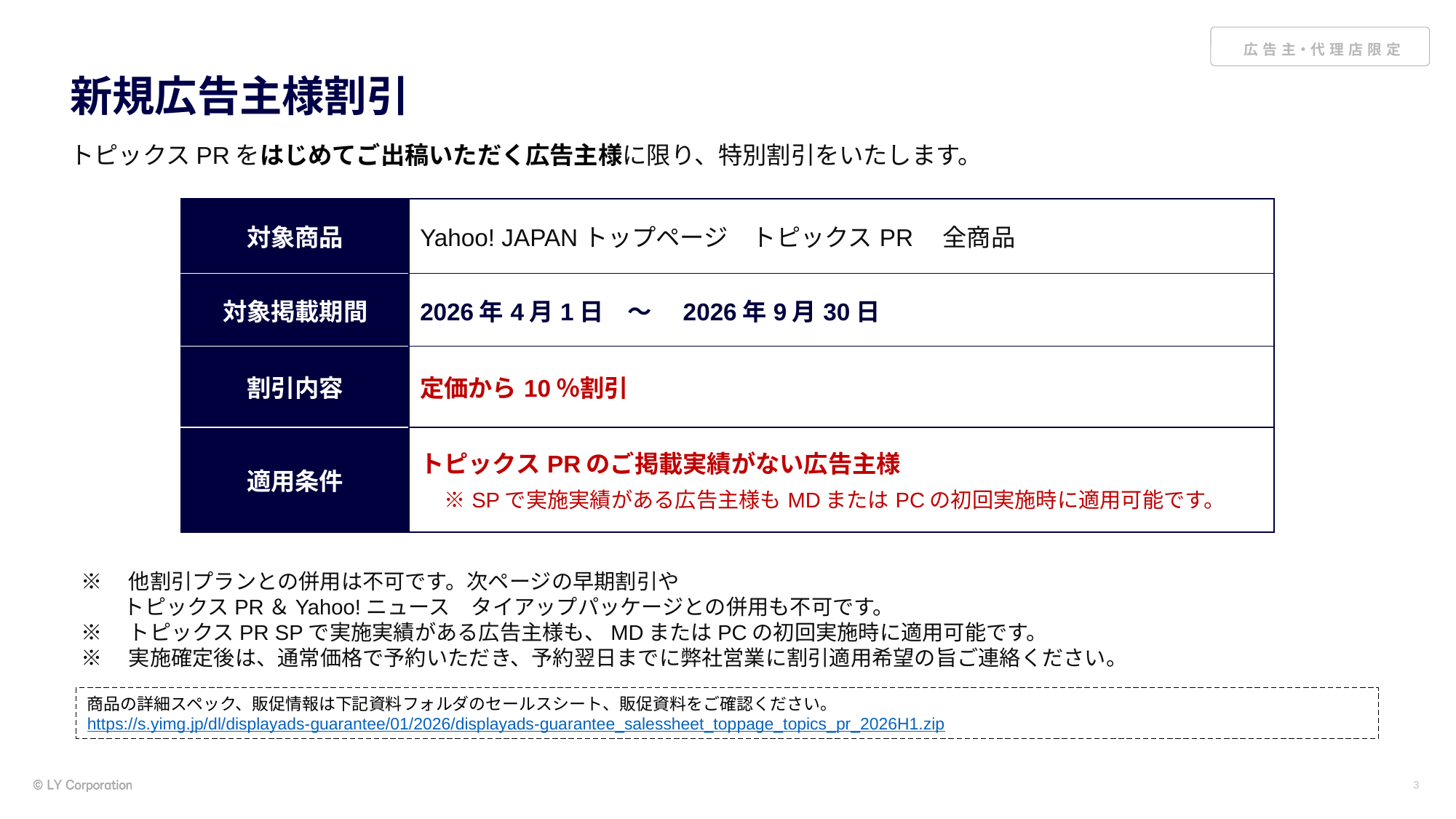

# 新規広告主様割引
トピックスPRをはじめてご出稿いただく広告主様に限り、特別割引をいたします。
| 対象商品 | Yahoo! JAPANトップページ　トピックスPR　全商品 |
| --- | --- |
| 対象掲載期間 | 2026年4月1日　～　2026年9月30日 |
| 割引内容 | 定価から10％割引 |
| 適用条件 | トピックスPRのご掲載実績がない広告主様 　※SPで実施実績がある広告主様もMDまたはPCの初回実施時に適用可能です。 |
※　他割引プランとの併用は不可です。次ページの早期割引や
　　トピックスPR＆Yahoo!ニュース　タイアップパッケージとの併用も不可です。
※　トピックスPR SPで実施実績がある広告主様も、MDまたはPCの初回実施時に適用可能です。
※　実施確定後は、通常価格で予約いただき、予約翌日までに弊社営業に割引適用希望の旨ご連絡ください。
商品の詳細スペック、販促情報は下記資料フォルダのセールスシート、販促資料をご確認ください。
https://s.yimg.jp/dl/displayads-guarantee/01/2026/displayads-guarantee_salessheet_toppage_topics_pr_2026H1.zip